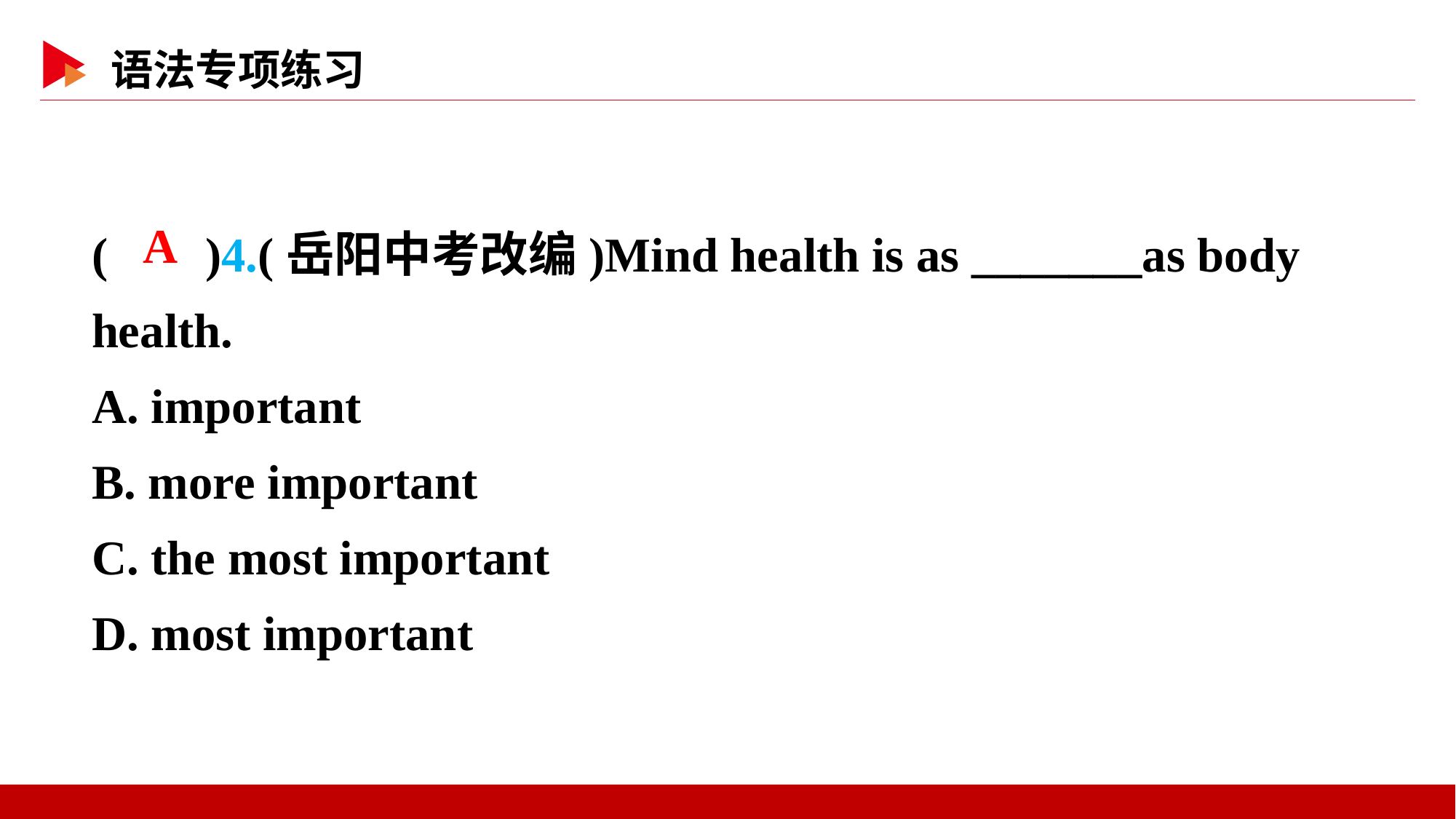

(        )4.(岳阳中考改编)Mind health is as _______as body health.
A. important
B. more important
C. the most important
D. most important
   A